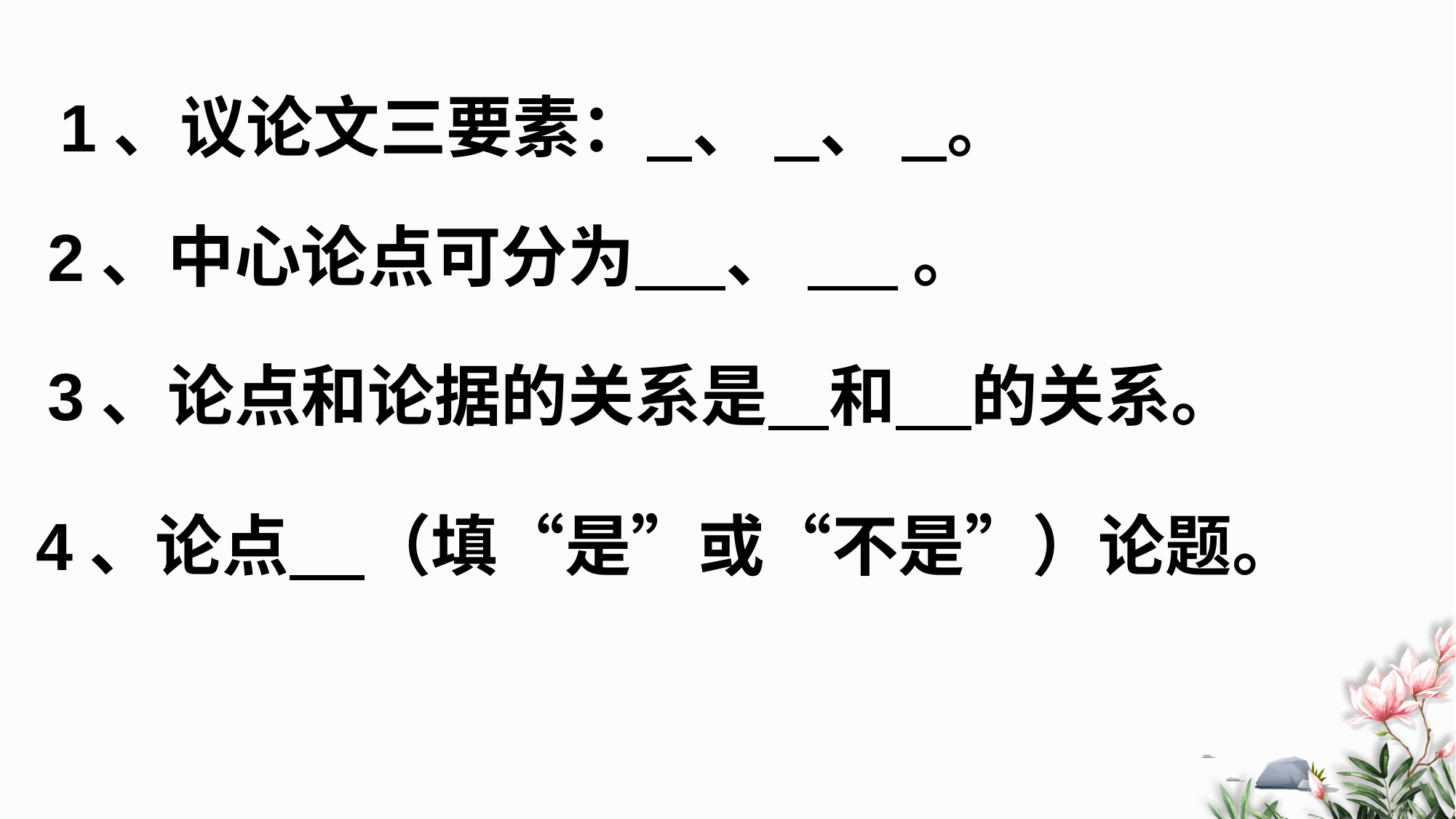

# 1、议论文三要素：   、    、    。
2、中心论点可分为      、        。

3、论点和论据的关系是    和     的关系。

4、论点     （填“是”或“不是”）论题。